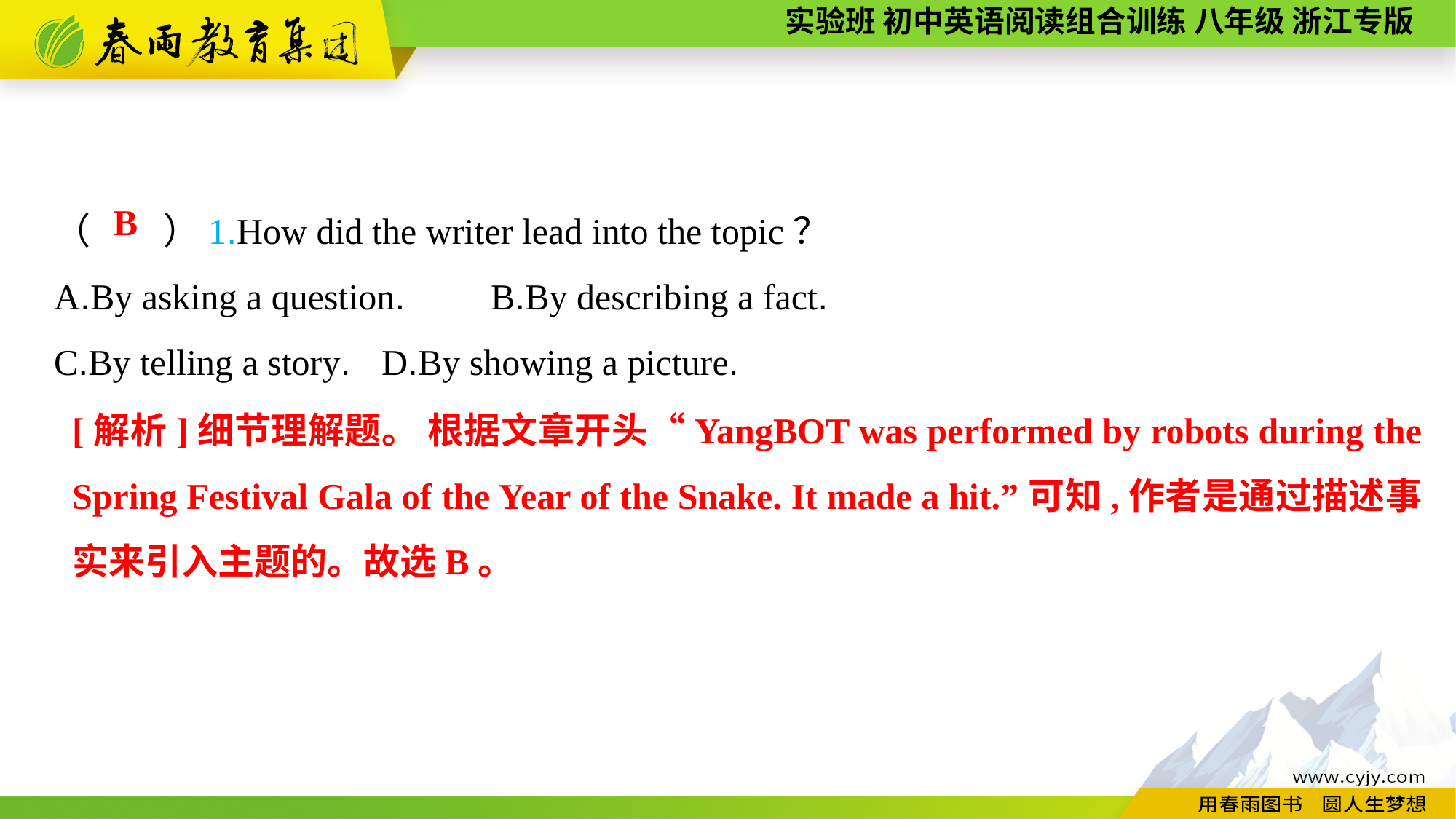

（　　）1.How did the writer lead into the topic？
A.By asking a question.	B.By describing a fact.
C.By telling a story.	D.By showing a picture.
B
[解析]细节理解题。 根据文章开头“YangBOT was performed by robots during the Spring Festival Gala of the Year of the Snake. It made a hit.”可知,作者是通过描述事实来引入主题的。故选B。